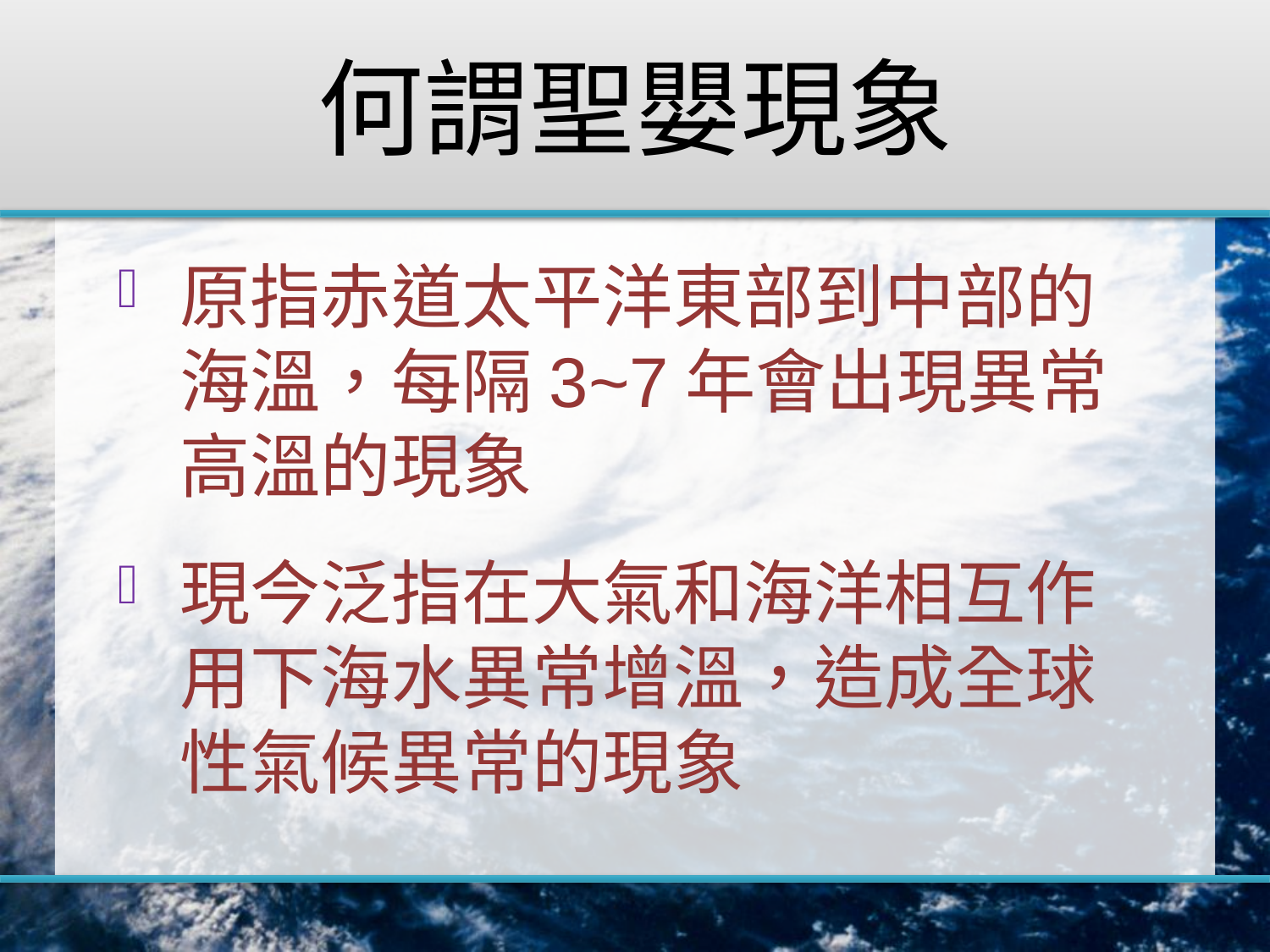

# 何謂聖嬰現象
原指赤道太平洋東部到中部的海溫，每隔3~7年會出現異常高溫的現象
現今泛指在大氣和海洋相互作用下海水異常增溫，造成全球性氣候異常的現象